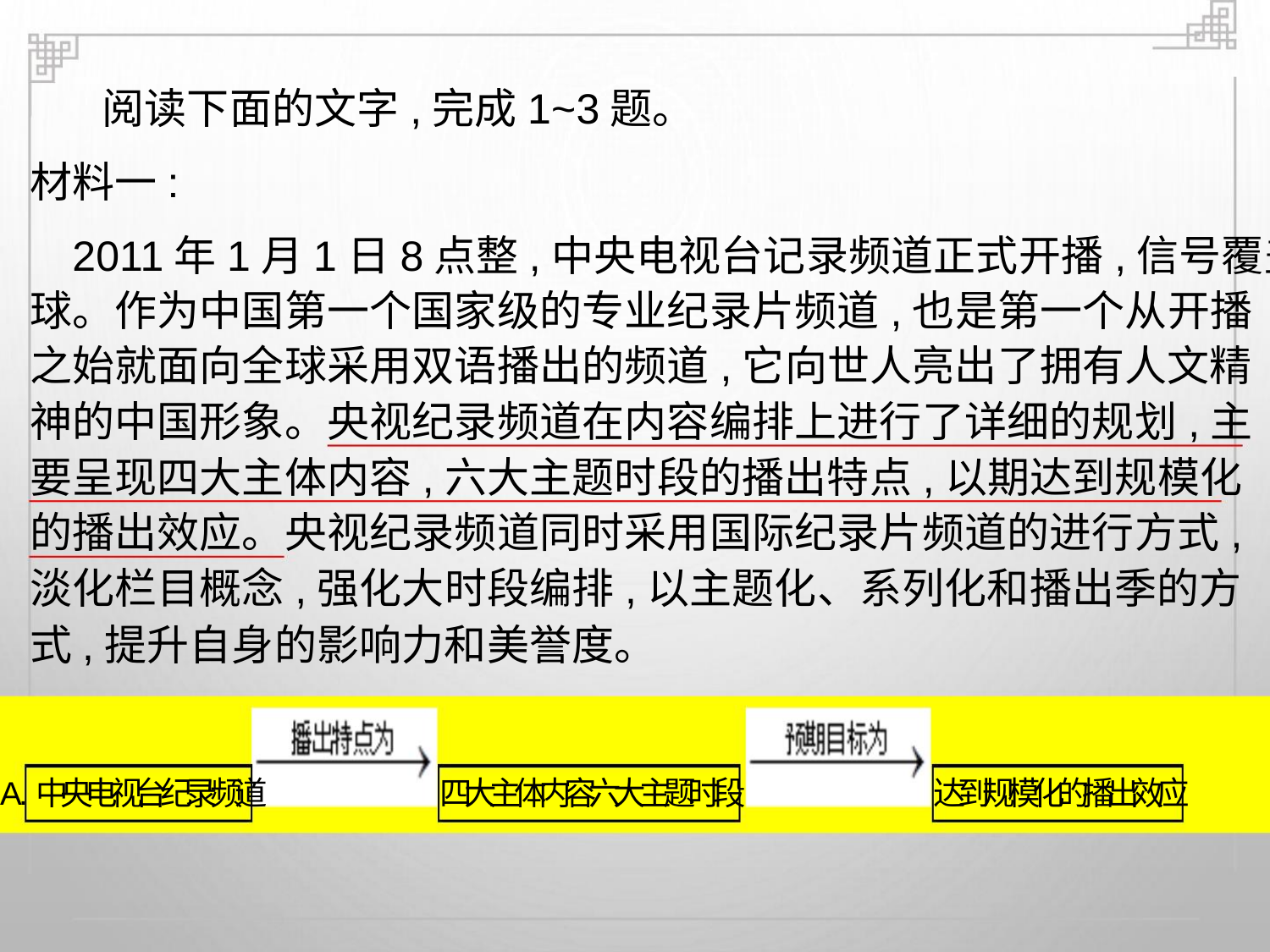

阅读下面的文字,完成1~3题。
材料一:
2011年1月1日8点整,中央电视台记录频道正式开播,信号覆盖全
球。作为中国第一个国家级的专业纪录片频道,也是第一个从开播
之始就面向全球采用双语播出的频道,它向世人亮出了拥有人文精
神的中国形象。央视纪录频道在内容编排上进行了详细的规划,主
要呈现四大主体内容,六大主题时段的播出特点,以期达到规模化
的播出效应。央视纪录频道同时采用国际纪录片频道的进行方式,
淡化栏目概念,强化大时段编排,以主题化、系列化和播出季的方
式,提升自身的影响力和美誉度。
A.中央电视台纪录频道
四大主体内容六大主题时段
达到规模化的播出效应